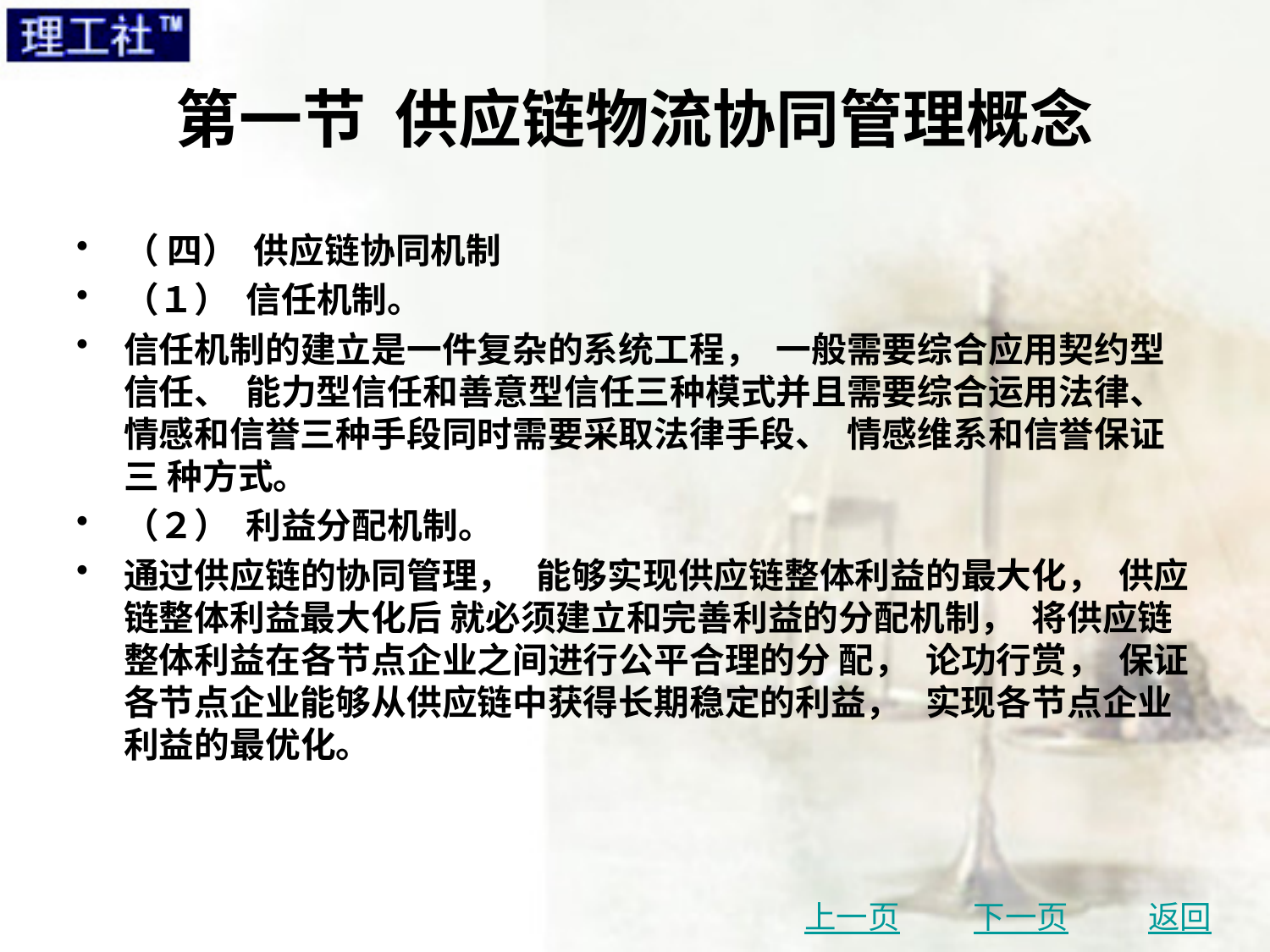

# 第一节  供应链物流协同管理概念
（ 四）  供应链协同机制
（１）  信任机制。
信任机制的建立是一件复杂的系统工程，  一般需要综合应用契约型信任、  能力型信任和善意型信任三种模式并且需要综合运用法律、  情感和信誉三种手段同时需要采取法律手段、  情感维系和信誉保证三 种方式。
（２）  利益分配机制。
通过供应链的协同管理，   能够实现供应链整体利益的最大化，  供应链整体利益最大化后 就必须建立和完善利益的分配机制，  将供应链整体利益在各节点企业之间进行公平合理的分 配，  论功行赏，  保证各节点企业能够从供应链中获得长期稳定的利益，   实现各节点企业利益的最优化。
上一页
下一页
返回